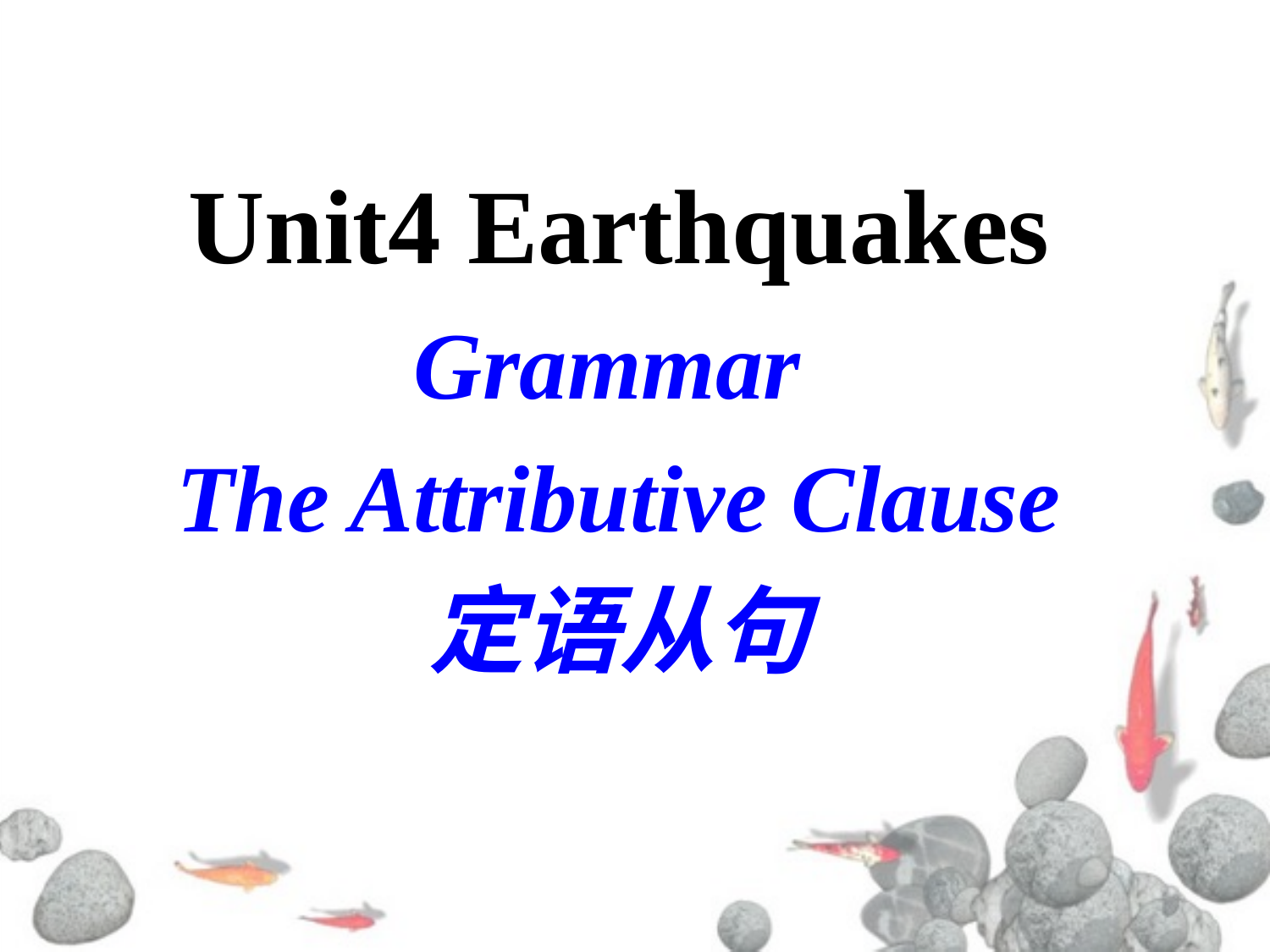

# Unit4 Earthquakes
Grammar
The Attributive Clause
定语从句